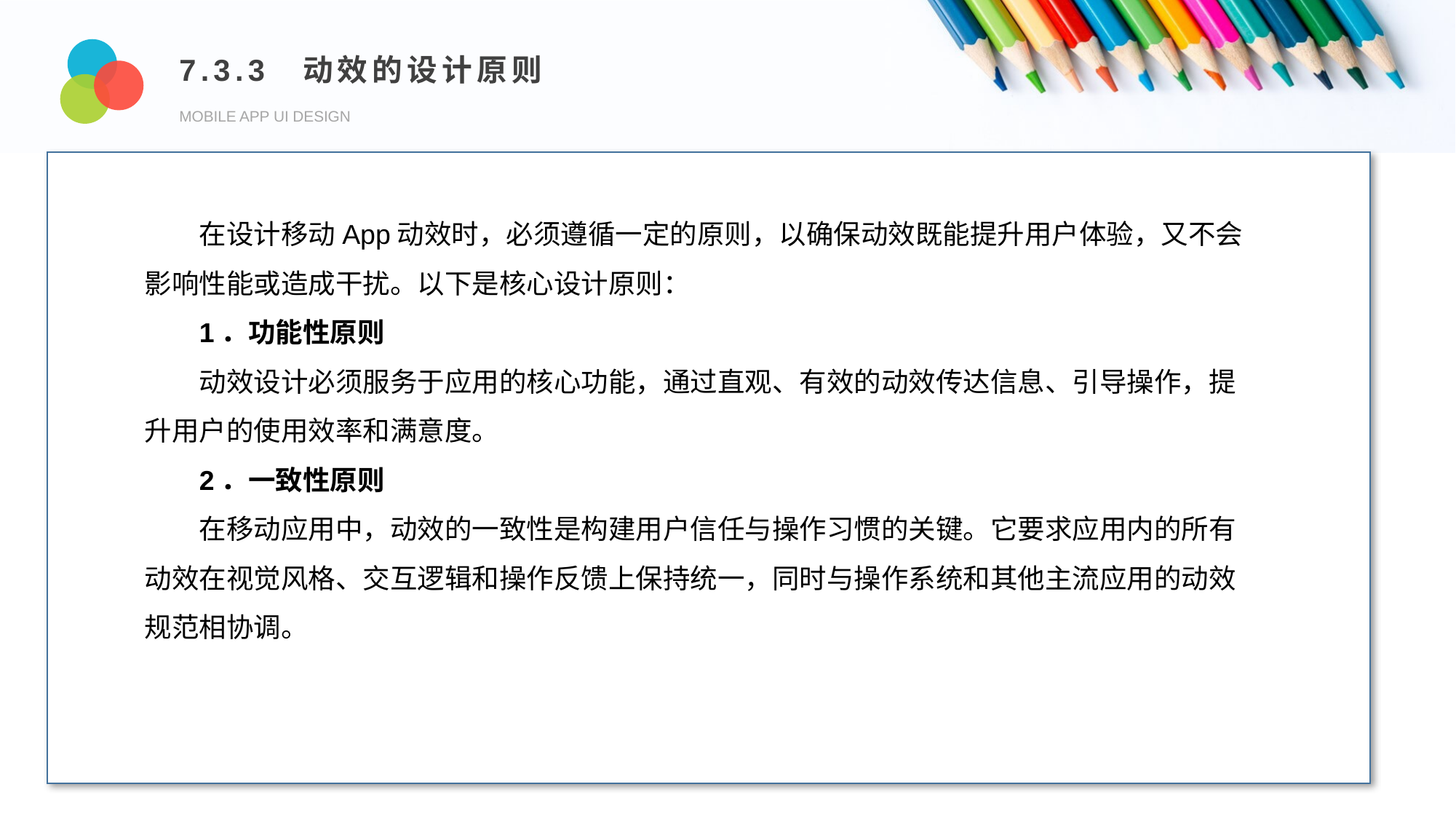

7.3.3  动效的设计原则
MOBILE APP UI DESIGN
Design and Production
在设计移动App动效时，必须遵循一定的原则，以确保动效既能提升用户体验，又不会影响性能或造成干扰。以下是核心设计原则：
1．功能性原则
动效设计必须服务于应用的核心功能，通过直观、有效的动效传达信息、引导操作，提升用户的使用效率和满意度。
2．一致性原则
在移动应用中，动效的一致性是构建用户信任与操作习惯的关键。它要求应用内的所有动效在视觉风格、交互逻辑和操作反馈上保持统一，同时与操作系统和其他主流应用的动效规范相协调。